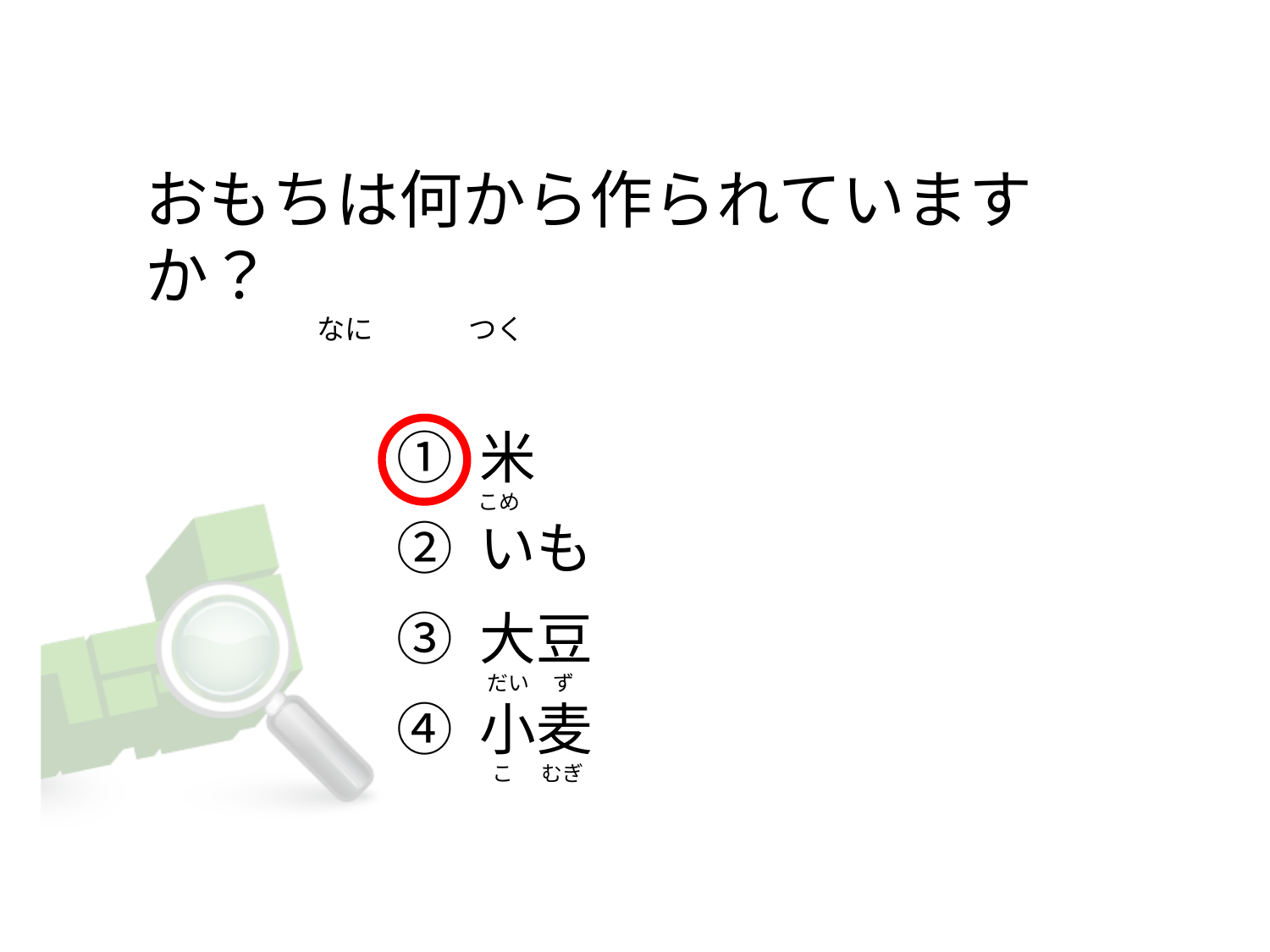

# おもちは何から作られていますか？                            なに               つく
① 米
② いも
③ 大豆
④ 小麦

こめ

 だい     ず
  こ      むぎ